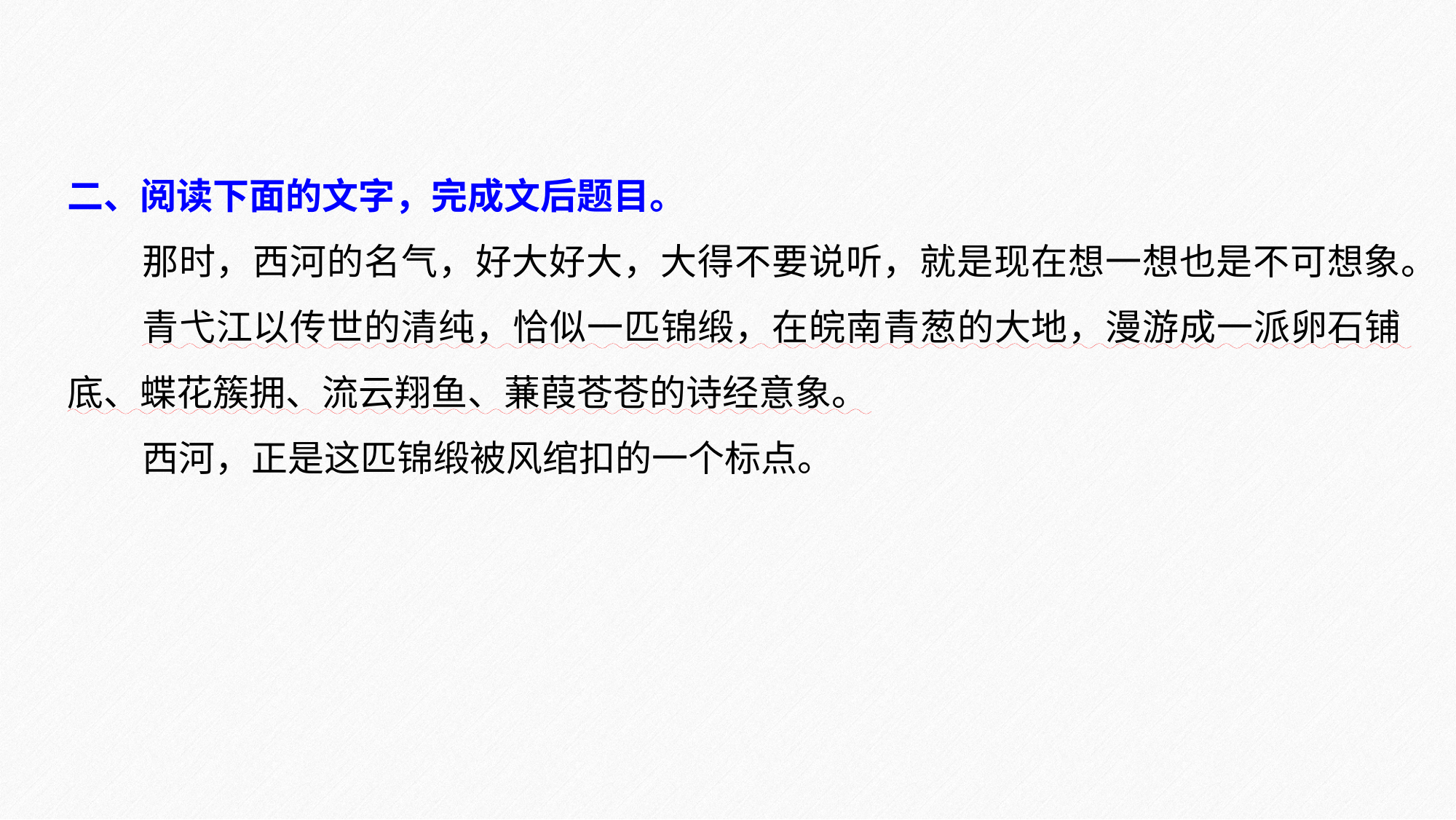

二、阅读下面的文字，完成文后题目。
那时，西河的名气，好大好大，大得不要说听，就是现在想一想也是不可想象。
青弋江以传世的清纯，恰似一匹锦缎，在皖南青葱的大地，漫游成一派卵石铺底、蝶花簇拥、流云翔鱼、蒹葭苍苍的诗经意象。
西河，正是这匹锦缎被风绾扣的一个标点。